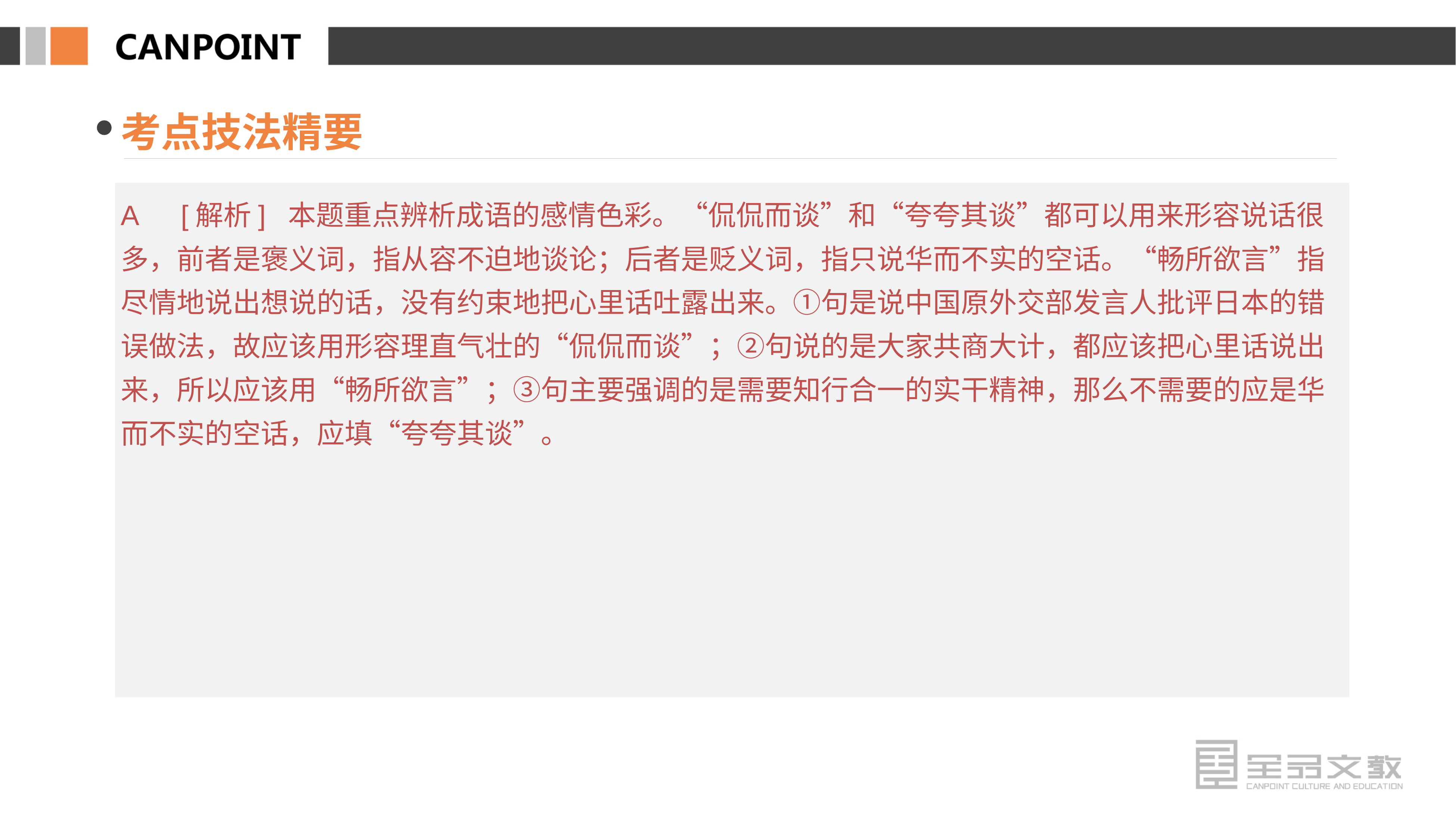

考点技法精要

A　[解析]  本题重点辨析成语的感情色彩。“侃侃而谈”和“夸夸其谈”都可以用来形容说话很多，前者是褒义词，指从容不迫地谈论；后者是贬义词，指只说华而不实的空话。“畅所欲言”指尽情地说出想说的话，没有约束地把心里话吐露出来。①句是说中国原外交部发言人批评日本的错误做法，故应该用形容理直气壮的“侃侃而谈”；②句说的是大家共商大计，都应该把心里话说出来，所以应该用“畅所欲言”；③句主要强调的是需要知行合一的实干精神，那么不需要的应是华而不实的空话，应填“夸夸其谈”。